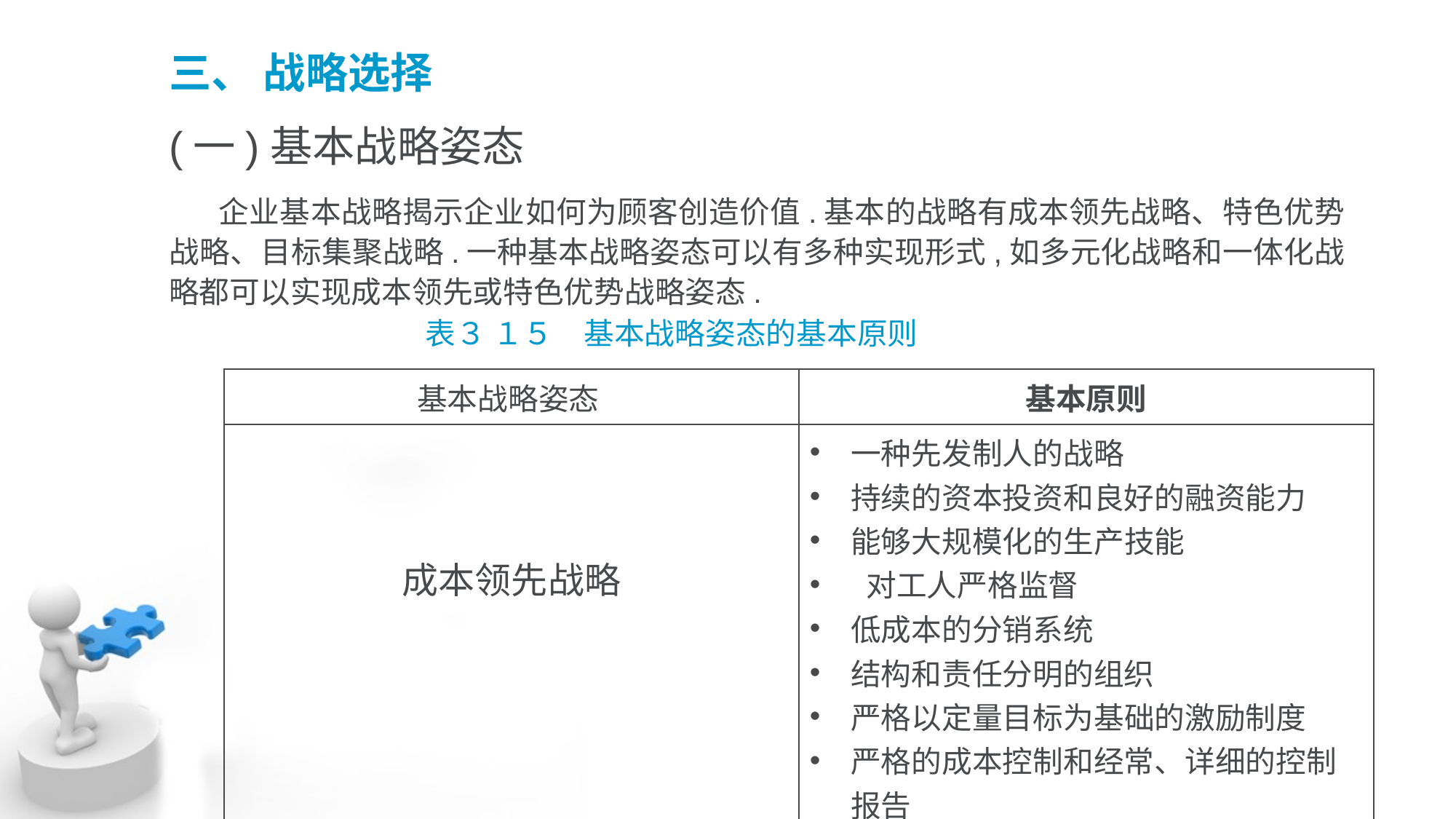

三、 战略选择
(一)基本战略姿态
      企业基本战略揭示企业如何为顾客创造价值.基本的战略有成本领先战略、特色优势 战略、目标集聚战略.一种基本战略姿态可以有多种实现形式,如多元化战略和一体化战 略都可以实现成本领先或特色优势战略姿态.
表３ １５　基本战略姿态的基本原则
| 基本战略姿态 | 基本原则 |
| --- | --- |
| 成本领先战略 | 一种先发制人的战略 持续的资本投资和良好的融资能力 能够大规模化的生产技能 对工人严格监督 低成本的分销系统 结构和责任分明的组织 严格以定量目标为基础的激励制度 严格的成本控制和经常、详细的控制报告 |